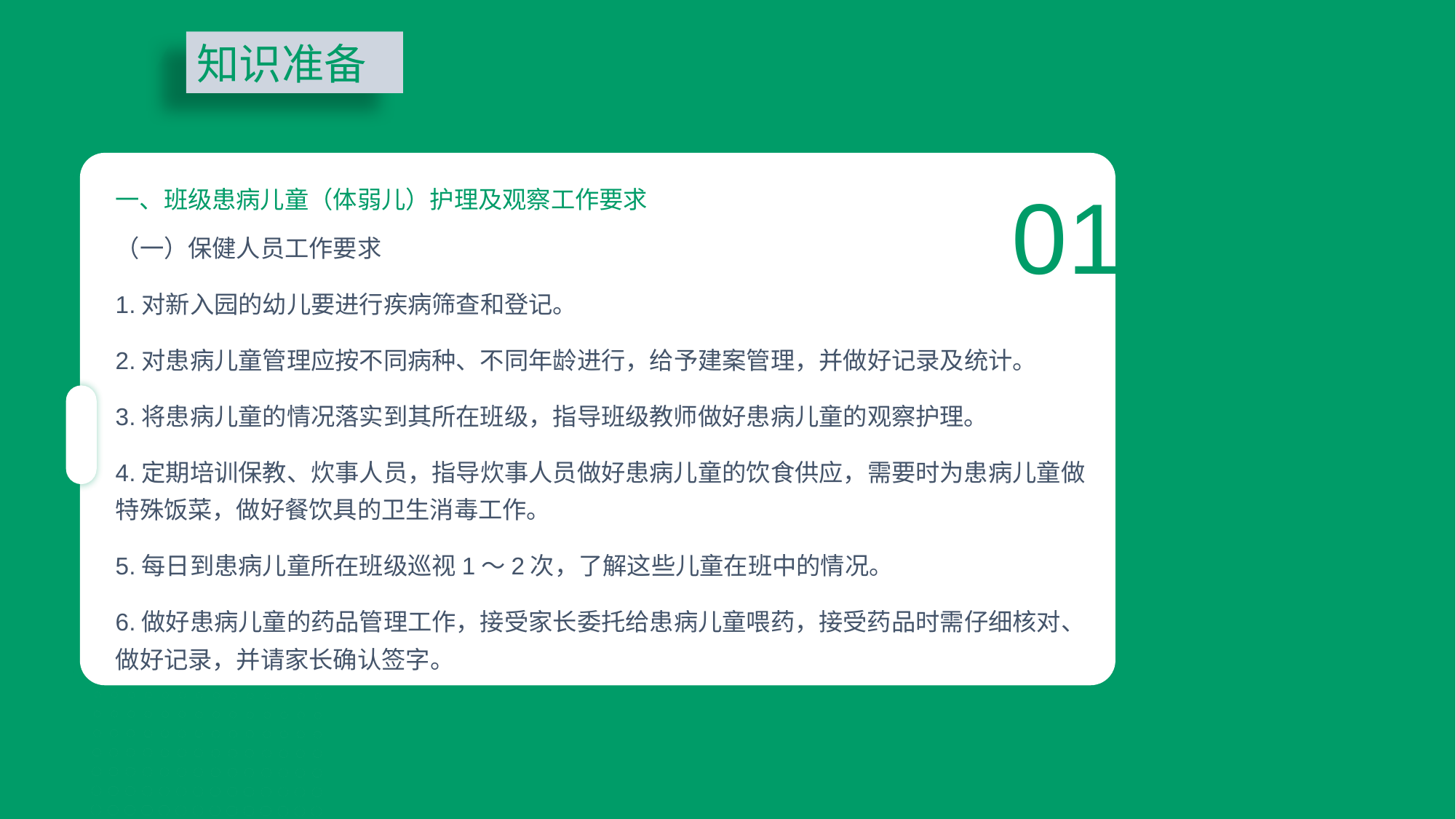

知识准备

01
一、班级患病儿童（体弱儿）护理及观察工作要求

（一）保健人员工作要求
1.对新入园的幼儿要进行疾病筛查和登记。
2.对患病儿童管理应按不同病种、不同年龄进行，给予建案管理，并做好记录及统计。
3.将患病儿童的情况落实到其所在班级，指导班级教师做好患病儿童的观察护理。
4.定期培训保教、炊事人员，指导炊事人员做好患病儿童的饮食供应，需要时为患病儿童做特殊饭菜，做好餐饮具的卫生消毒工作。
5.每日到患病儿童所在班级巡视1～2次，了解这些儿童在班中的情况。
6.做好患病儿童的药品管理工作，接受家长委托给患病儿童喂药，接受药品时需仔细核对、做好记录，并请家长确认签字。